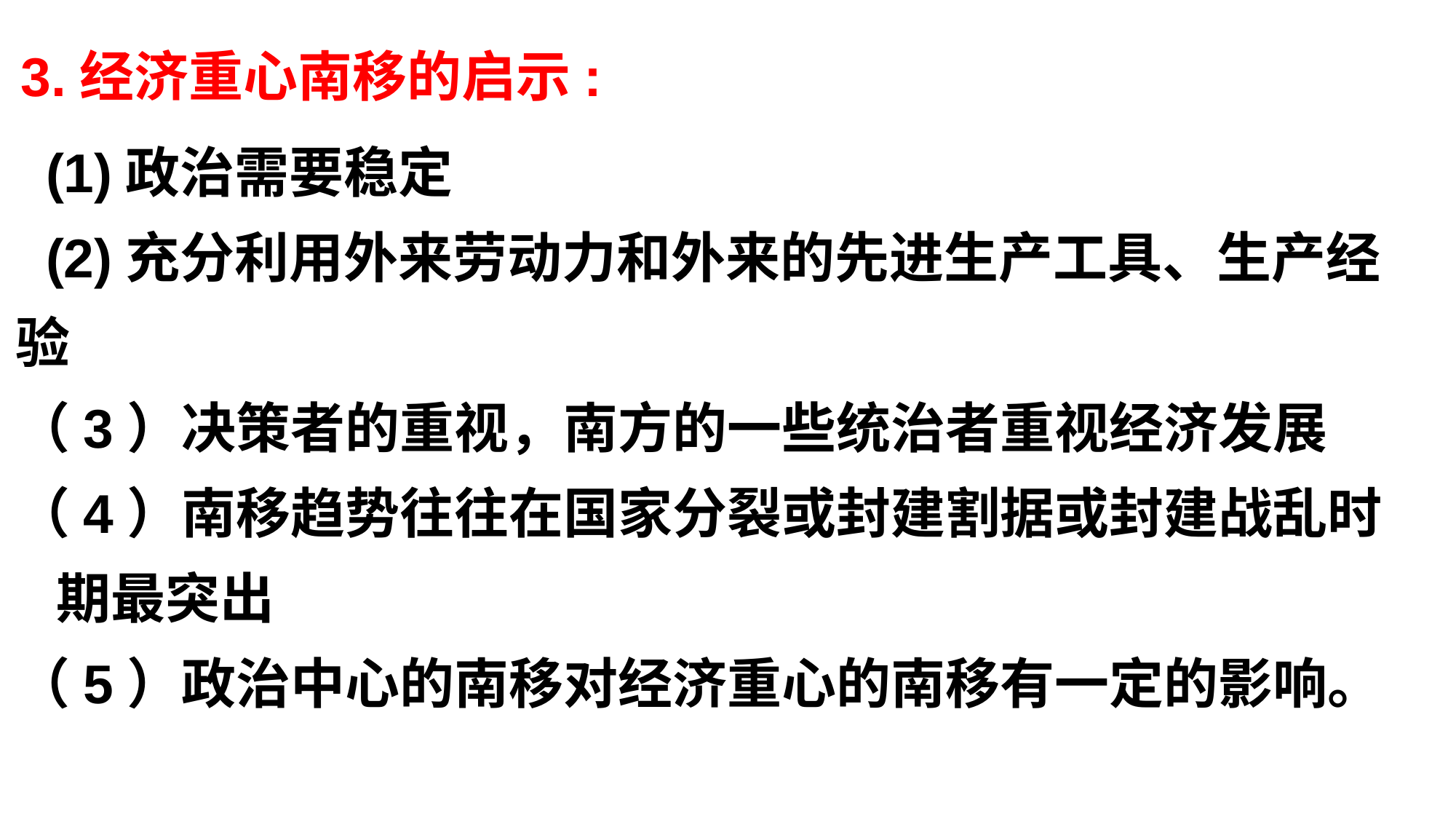

3.经济重心南移的启示:
  (1)政治需要稳定
  (2)充分利用外来劳动力和外来的先进生产工具、生产经验
（3）决策者的重视，南方的一些统治者重视经济发展
（4）南移趋势往往在国家分裂或封建割据或封建战乱时期最突出
（5）政治中心的南移对经济重心的南移有一定的影响。